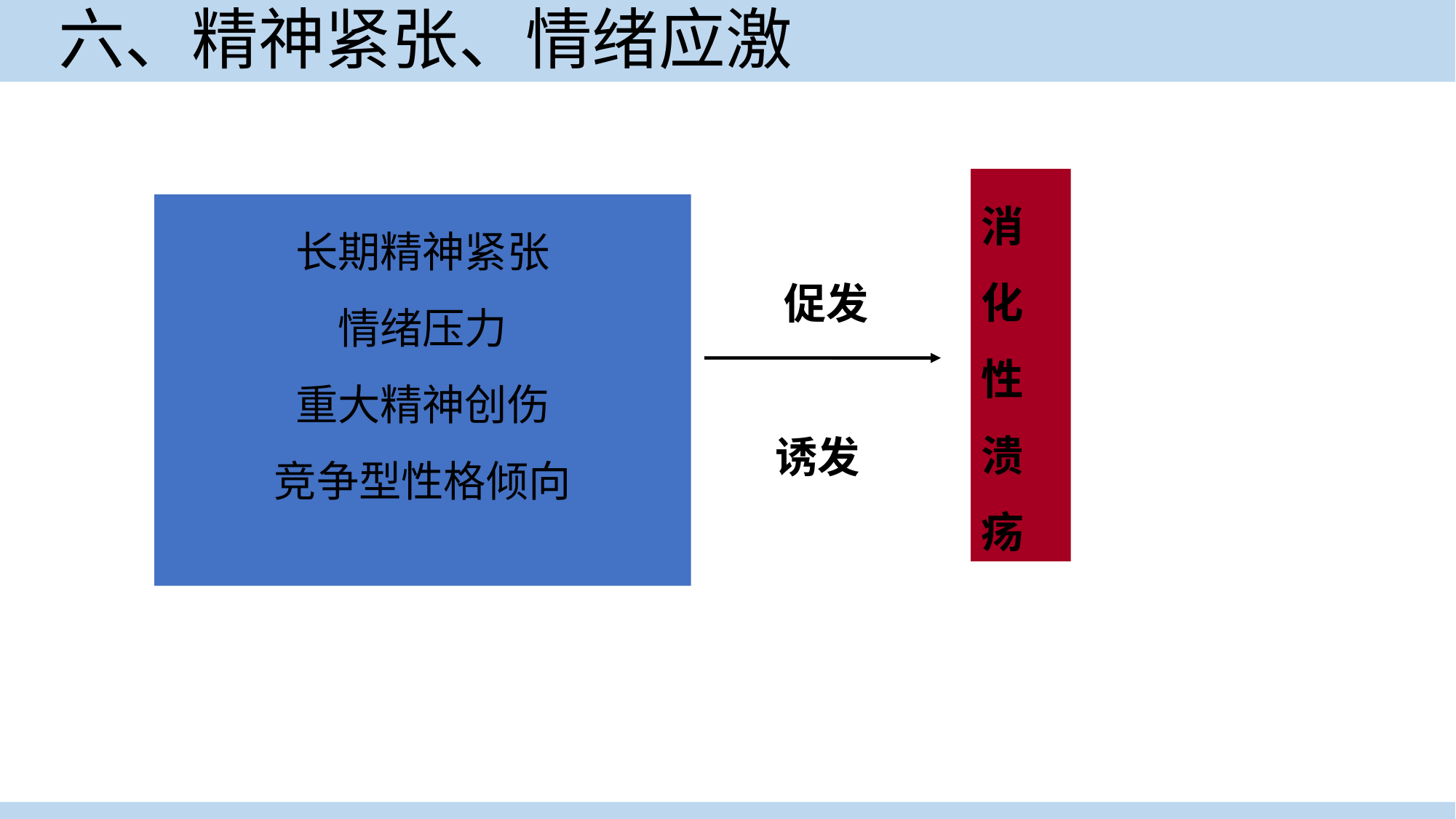

# 六、精神紧张、情绪应激
消化性溃疡
长期精神紧张
情绪压力
重大精神创伤
竞争型性格倾向
促发

诱发